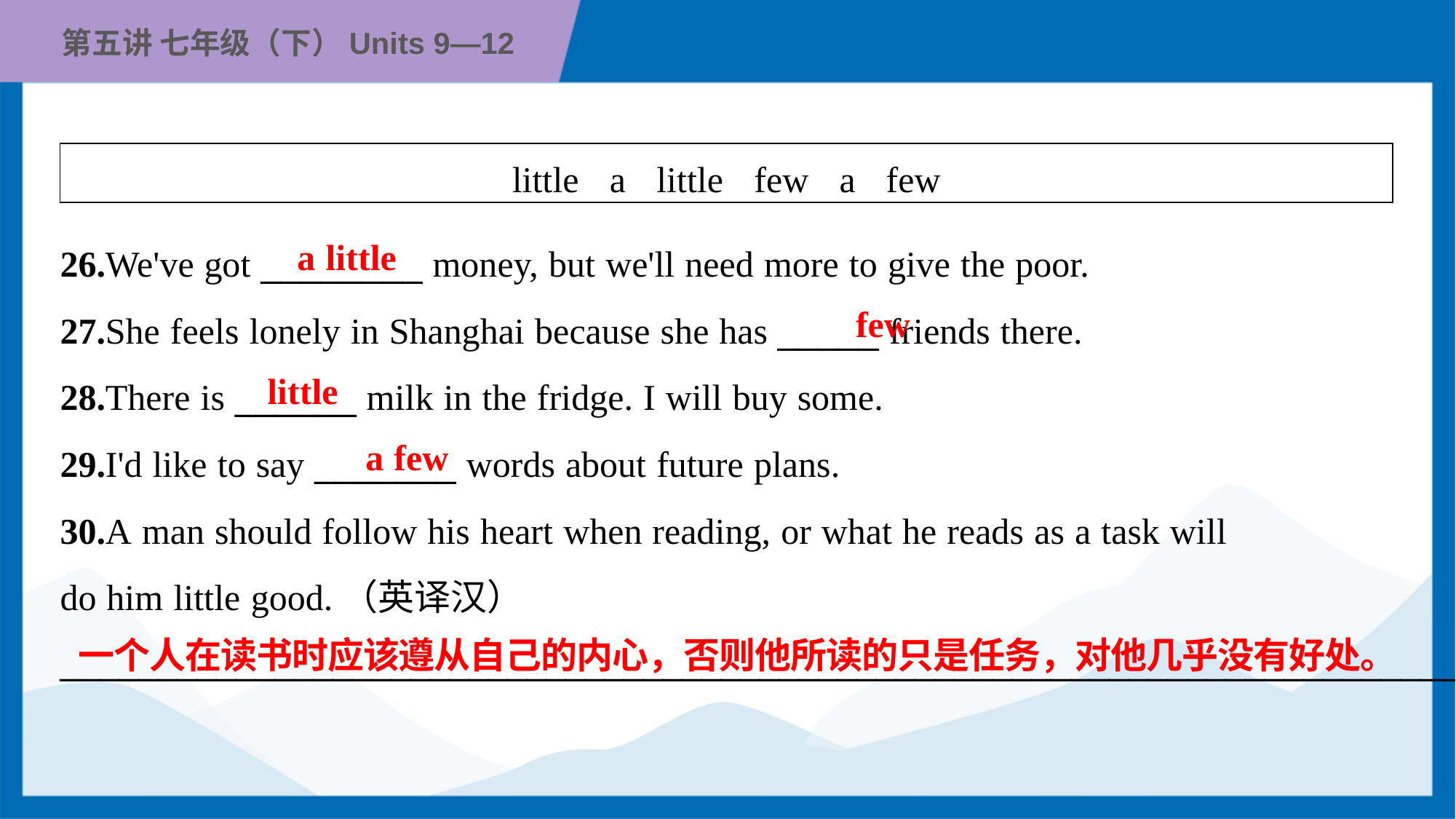

| little a little few a few |
| --- |
a little
26.We've got ________ money, but we'll need more to give the poor.
27.She feels lonely in Shanghai because she has _____ friends there.
28.There is ______ milk in the fridge. I will buy some.
29.I'd like to say _______ words about future plans.
30.A man should follow his heart when reading, or what he reads as a task will
do him little good.（英译汉）
____________________________________________________________________________
few
little
a few
一个人在读书时应该遵从自己的内心，否则他所读的只是任务，对他几乎没有好处。